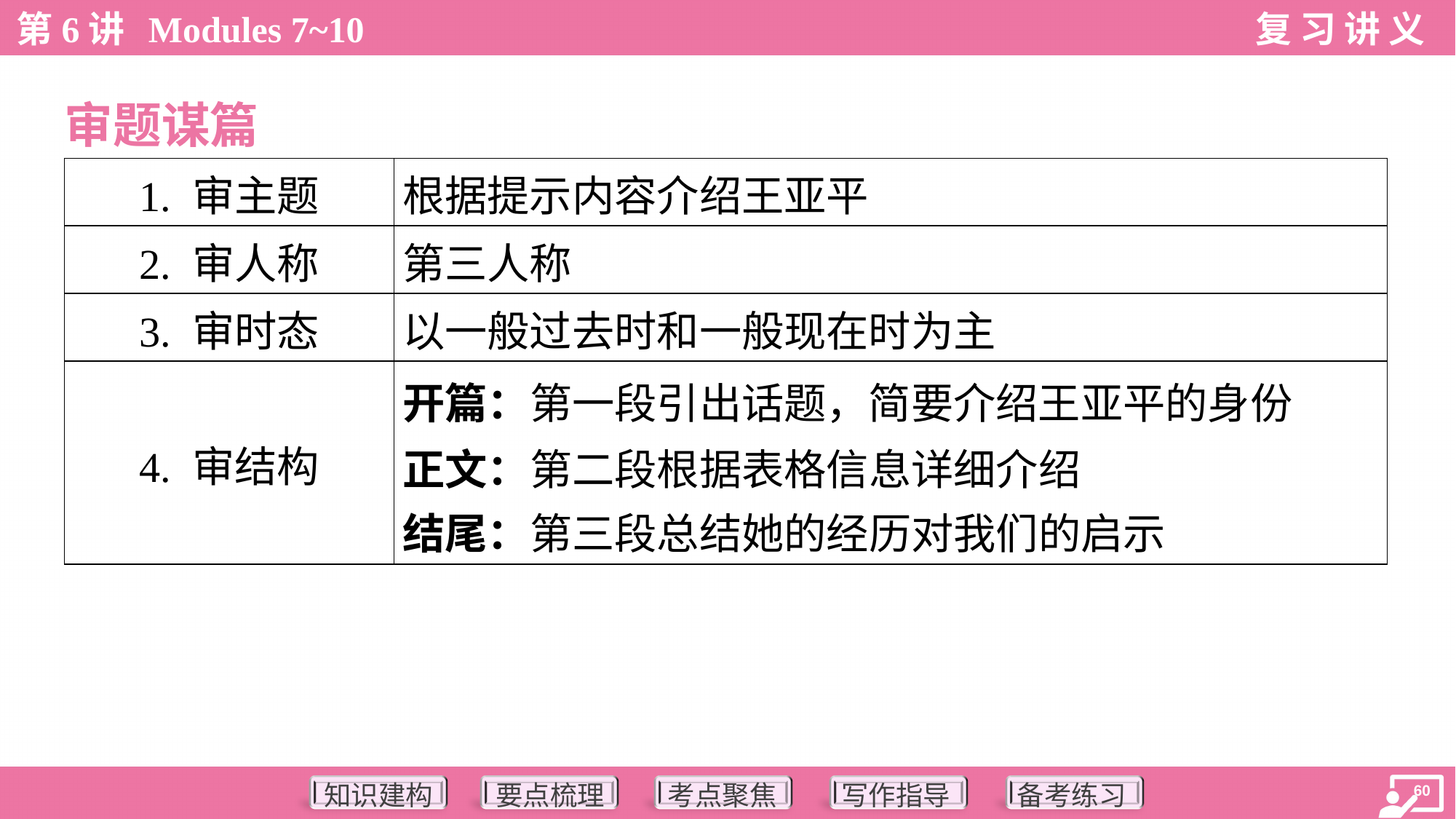

审题谋篇
| 1. 审主题 | 根据提示内容介绍王亚平 |
| --- | --- |
| 2. 审人称 | 第三人称 |
| 3. 审时态 | 以一般过去时和一般现在时为主 |
| 4. 审结构 | 开篇：第一段引出话题，简要介绍王亚平的身份 正文：第二段根据表格信息详细介绍 结尾：第三段总结她的经历对我们的启示 |